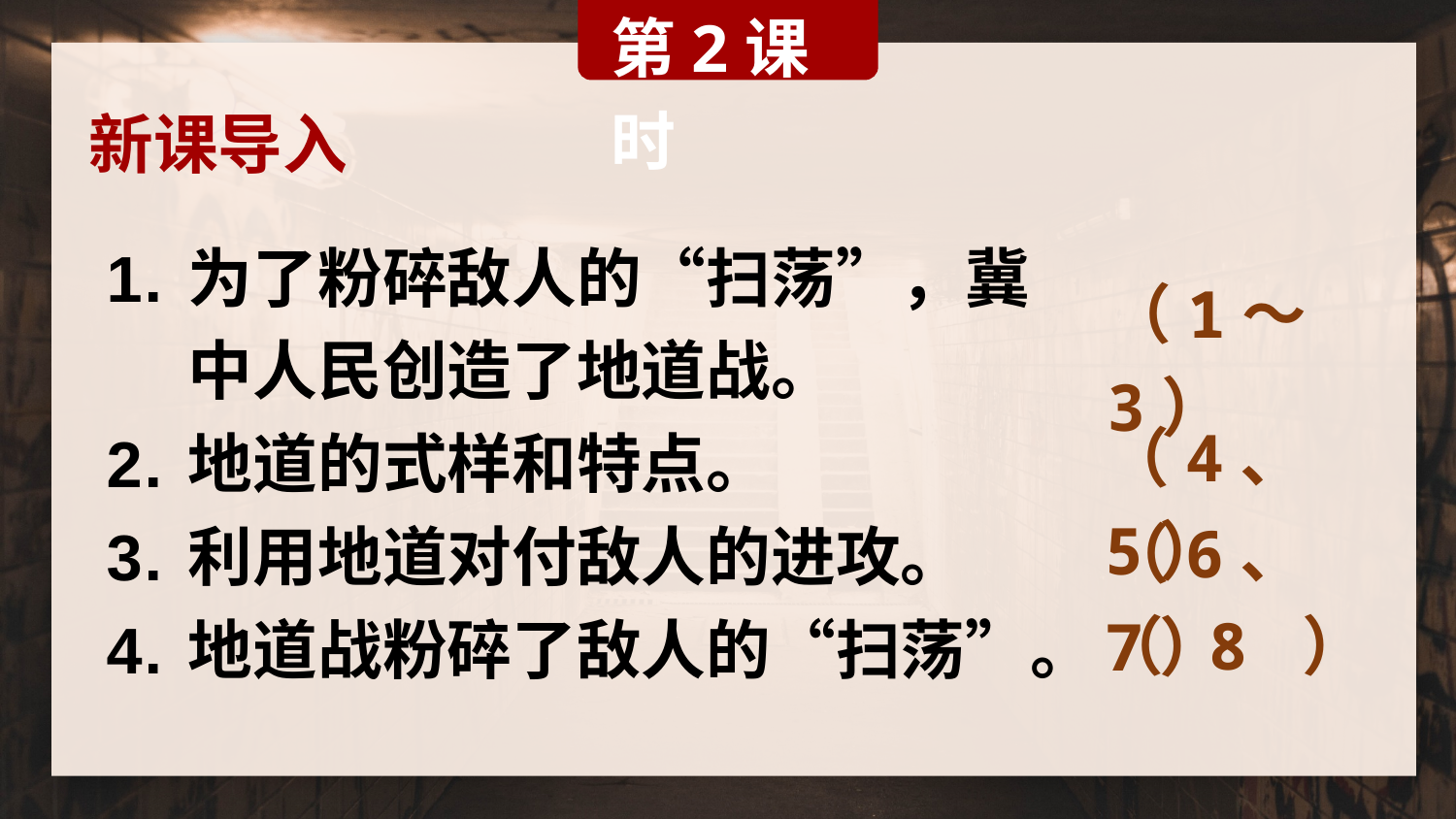

第2课时
新课导入
为了粉碎敌人的“扫荡”，冀中人民创造了地道战。
地道的式样和特点。
利用地道对付敌人的进攻。
地道战粉碎了敌人的“扫荡”。
（1～3）
（4、5）
（6、7）
（  8 ）